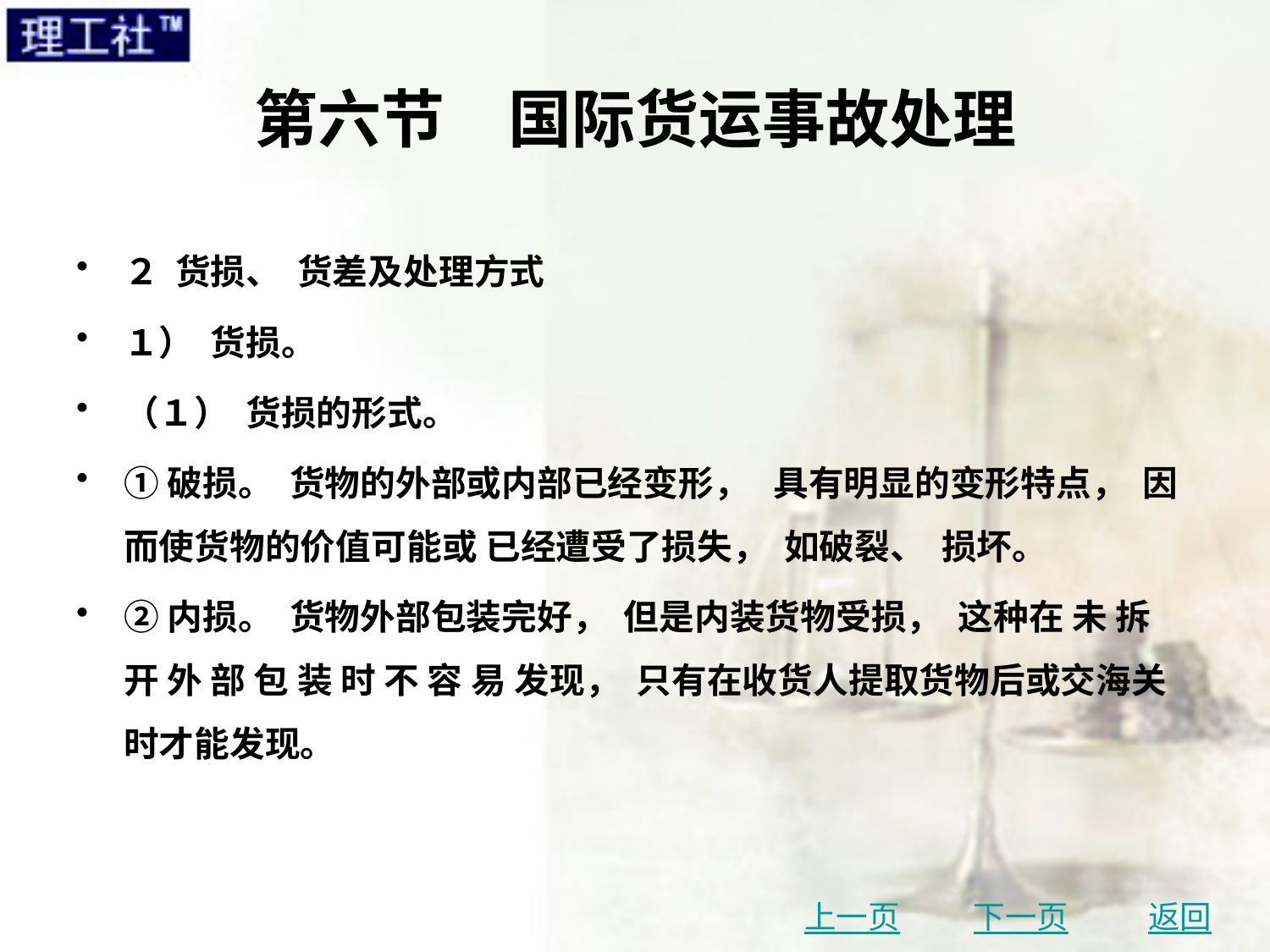

# 第六节　国际货运事故处理
２  货损、  货差及处理方式
１）  货损。
（１）  货损的形式。
①破损。  货物的外部或内部已经变形，   具有明显的变形特点，  因而使货物的价值可能或 已经遭受了损失，  如破裂、  损坏。
②内损。  货物外部包装完好，  但是内装货物受损，  这种在 未 拆 开 外 部 包 装 时 不 容 易 发现，  只有在收货人提取货物后或交海关时才能发现。

上一页
下一页
返回